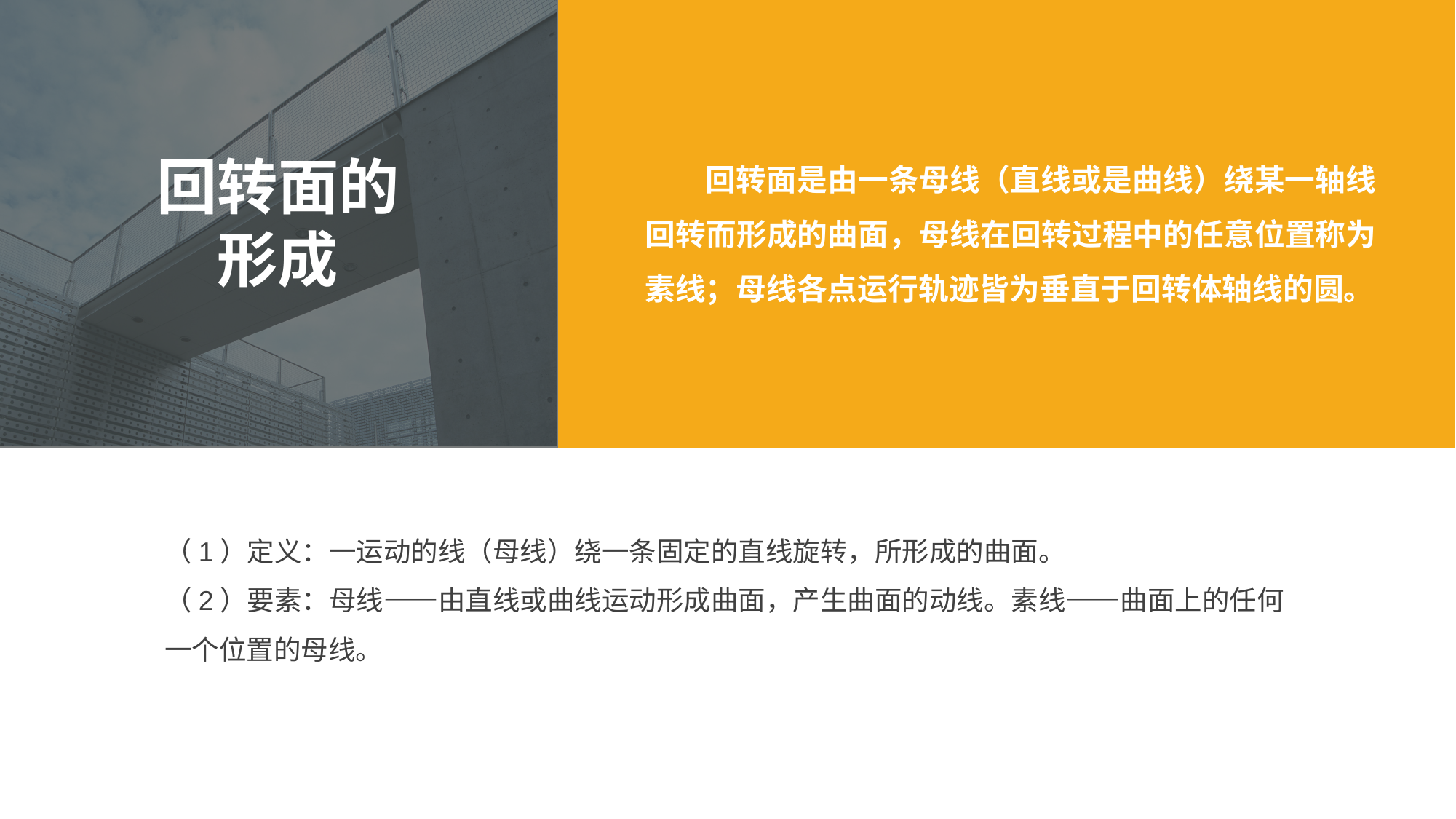

回转面是由一条母线（直线或是曲线）绕某一轴线回转而形成的曲面，母线在回转过程中的任意位置称为素线；母线各点运行轨迹皆为垂直于回转体轴线的圆。
回转面的形成
（1）定义：一运动的线（母线）绕一条固定的直线旋转，所形成的曲面。
（2）要素：母线——由直线或曲线运动形成曲面，产生曲面的动线。素线——曲面上的任何一个位置的母线。